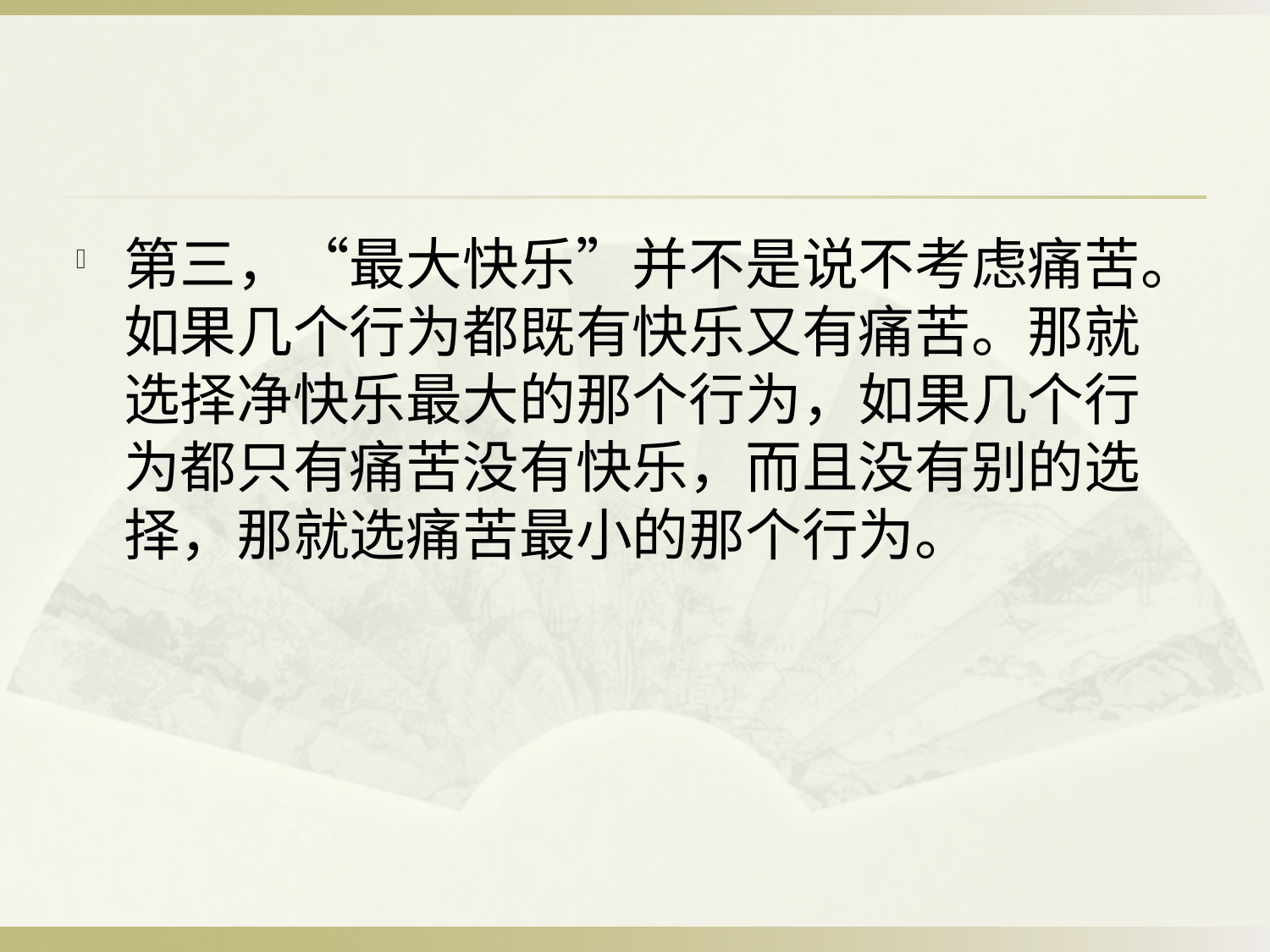

第三，“最大快乐”并不是说不考虑痛苦。如果几个行为都既有快乐又有痛苦。那就选择净快乐最大的那个行为，如果几个行为都只有痛苦没有快乐，而且没有别的选择，那就选痛苦最小的那个行为。